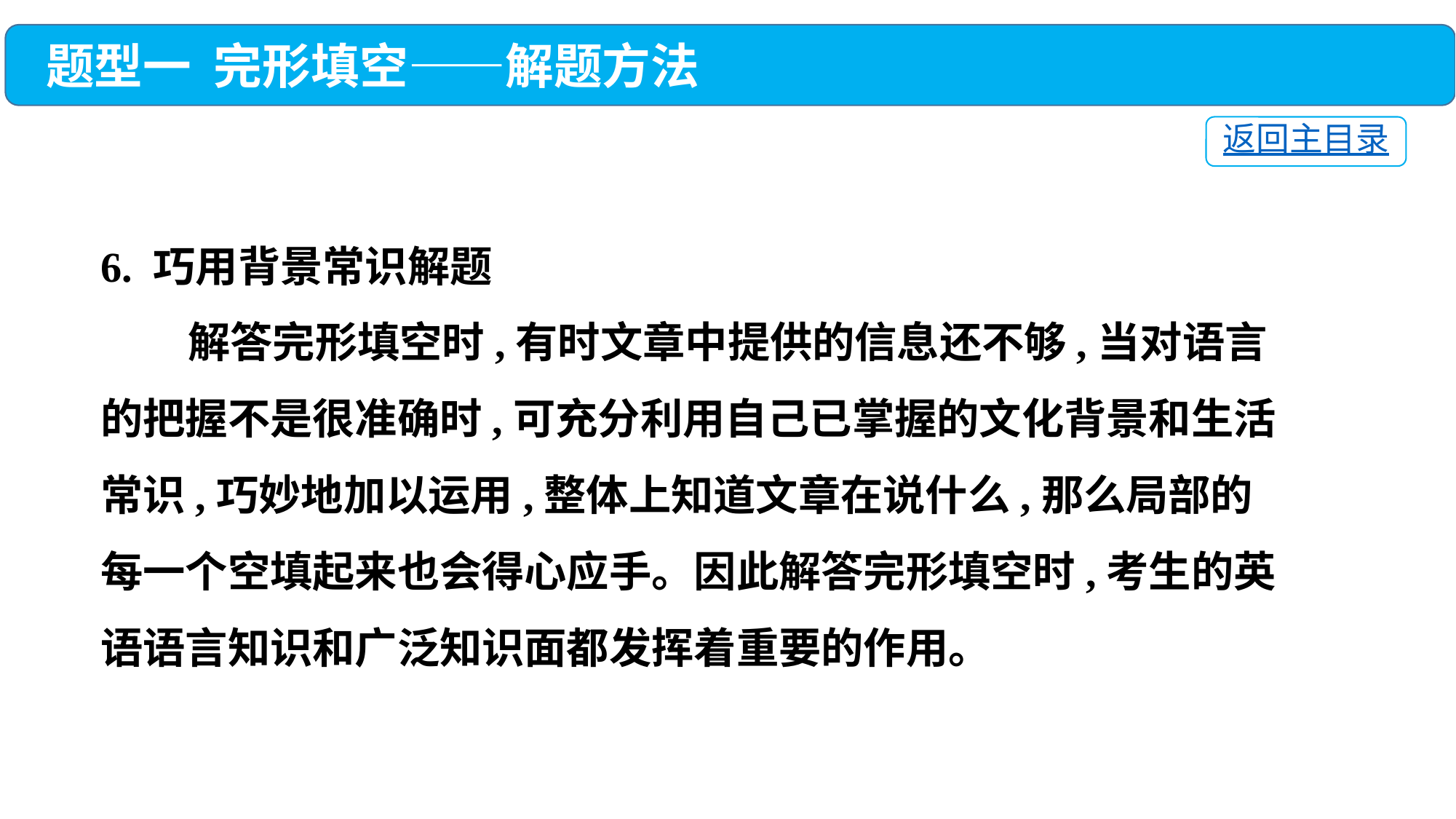

题型一  完形填空——解题方法
返回主目录
6. 巧用背景常识解题
        解答完形填空时,有时文章中提供的信息还不够,当对语言的把握不是很准确时,可充分利用自己已掌握的文化背景和生活常识,巧妙地加以运用,整体上知道文章在说什么,那么局部的每一个空填起来也会得心应手。因此解答完形填空时,考生的英语语言知识和广泛知识面都发挥着重要的作用。